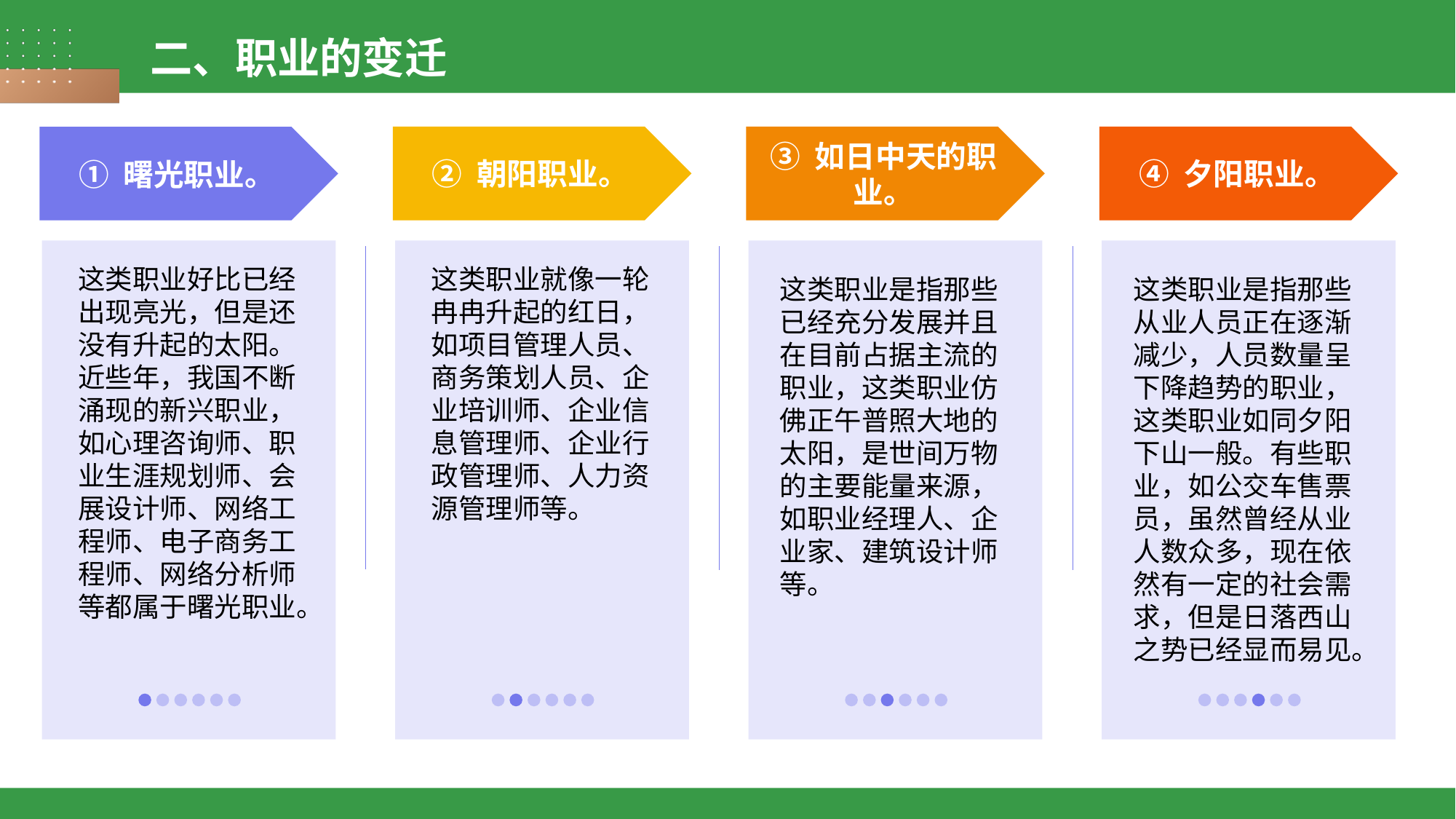

二、职业的变迁

② 朝阳职业。
③ 如日中天的职业。

④ 夕阳职业。
① 曙光职业。

这类职业好比已经出现亮光，但是还没有升起的太阳。近些年，我国不断涌现的新兴职业，如心理咨询师、职业生涯规划师、会展设计师、网络工程师、电子商务工程师、网络分析师等都属于曙光职业。
这类职业就像一轮冉冉升起的红日，如项目管理人员、商务策划人员、企业培训师、企业信息管理师、企业行政管理师、人力资源管理师等。
这类职业是指那些已经充分发展并且在目前占据主流的职业，这类职业仿佛正午普照大地的太阳，是世间万物的主要能量来源，如职业经理人、企业家、建筑设计师等。
这类职业是指那些从业人员正在逐渐减少，人员数量呈下降趋势的职业，这类职业如同夕阳下山一般。有些职业，如公交车售票员，虽然曾经从业人数众多，现在依然有一定的社会需求，但是日落西山之势已经显而易见。